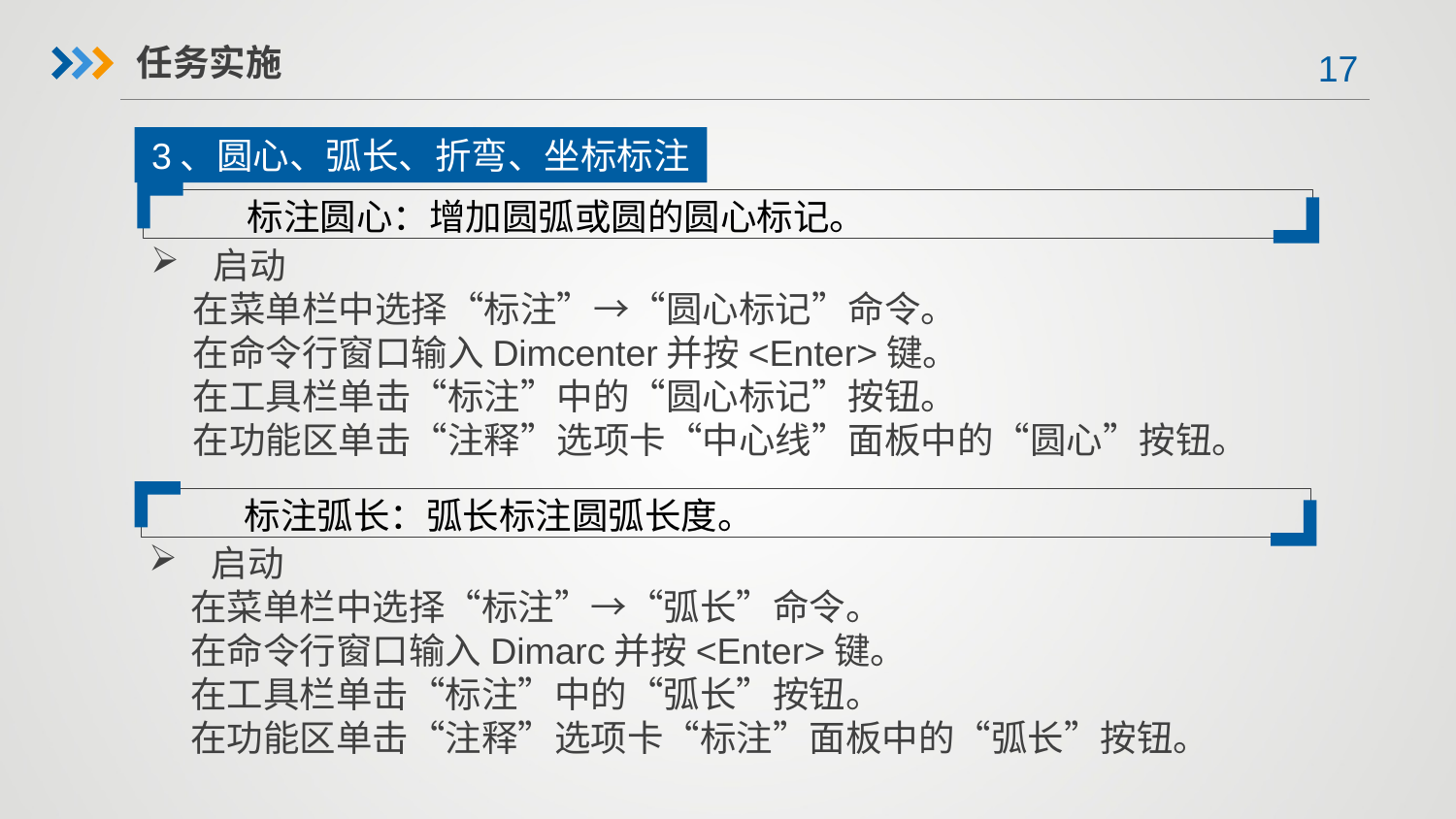

任务实施
3、圆心、弧长、折弯、坐标标注

标注圆心：增加圆弧或圆的圆心标记。

 启动
    在菜单栏中选择“标注”→“圆心标记”命令。
    在命令行窗口输入Dimcenter并按<Enter>键。
    在工具栏单击“标注”中的“圆心标记”按钮。
    在功能区单击“注释”选项卡“中心线”面板中的“圆心”按钮。

标注弧长：弧长标注圆弧长度。

 启动
    在菜单栏中选择“标注”→“弧长”命令。
    在命令行窗口输入Dimarc并按<Enter>键。
    在工具栏单击“标注”中的“弧长”按钮。
    在功能区单击“注释”选项卡“标注”面板中的“弧长”按钮。